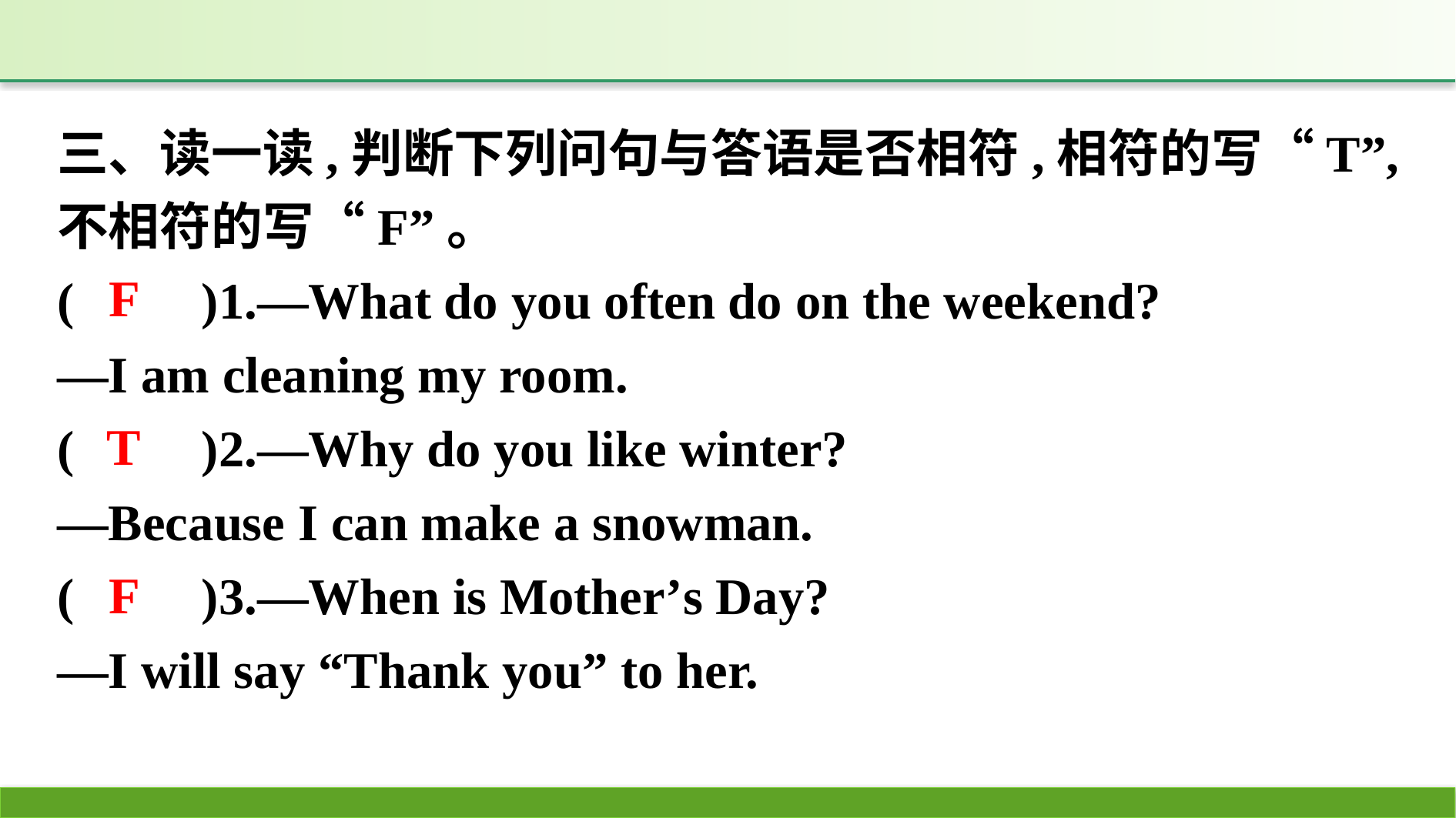

三、读一读,判断下列问句与答语是否相符,相符的写“T”,不相符的写“F”。
(　　)1.—What do you often do on the weekend?
—I am cleaning my room.
(　　)2.—Why do you like winter?
—Because I can make a snowman.
(　　)3.—When is Mother’s Day?
—I will say “Thank you” to her.
F
T
F